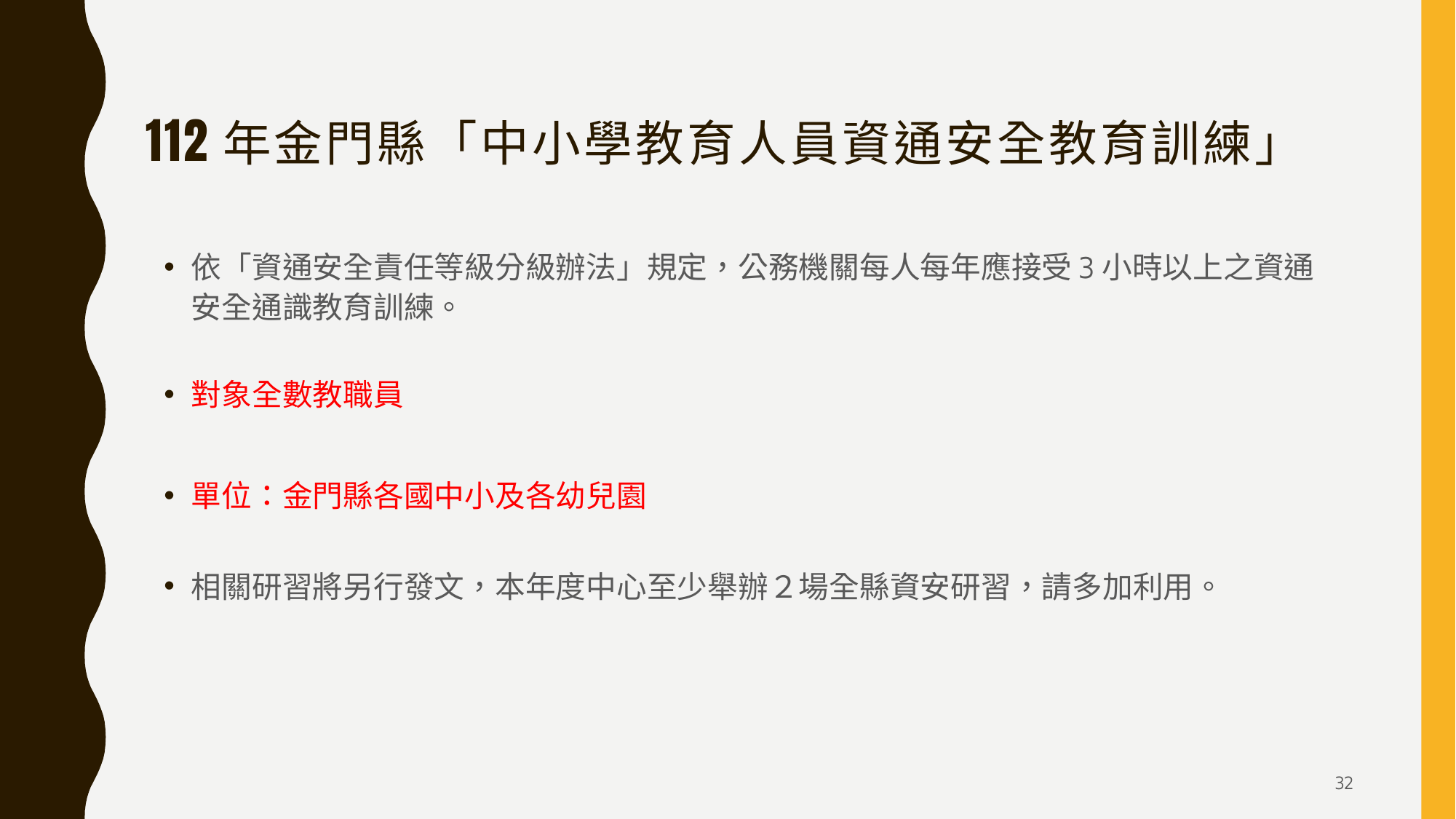

# 112年金門縣「中小學教育人員資通安全教育訓練」
依「資通安全責任等級分級辦法」規定，公務機關每人每年應接受3小時以上之資通安全通識教育訓練。
對象全數教職員

單位：金門縣各國中小及各幼兒園
相關研習將另行發文，本年度中心至少舉辦２場全縣資安研習，請多加利用。
32